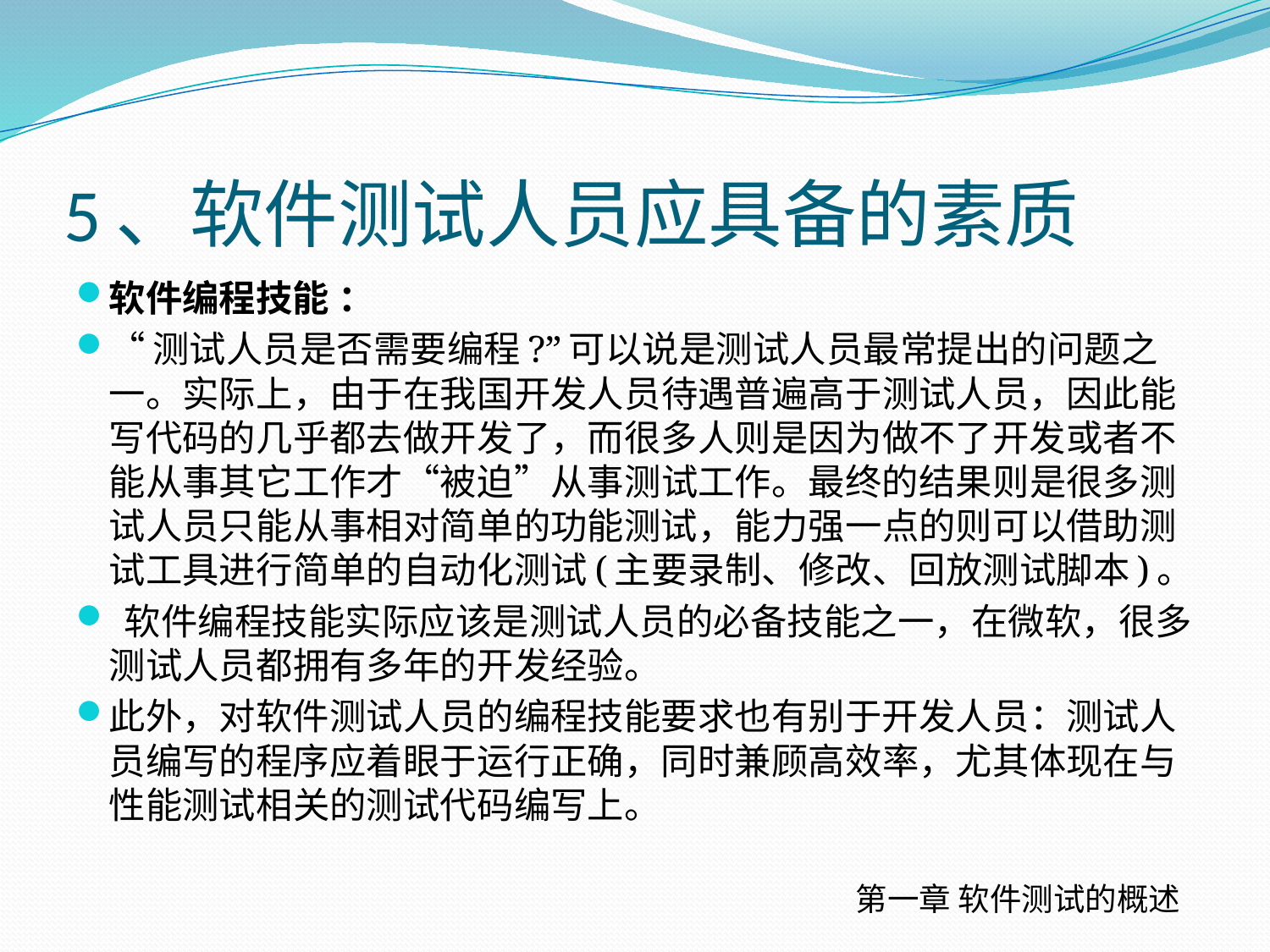

# 5、软件测试人员应具备的素质
软件编程技能 ：
“测试人员是否需要编程?”可以说是测试人员最常提出的问题之一。实际上，由于在我国开发人员待遇普遍高于测试人员，因此能写代码的几乎都去做开发了，而很多人则是因为做不了开发或者不能从事其它工作才“被迫”从事测试工作。最终的结果则是很多测试人员只能从事相对简单的功能测试，能力强一点的则可以借助测试工具进行简单的自动化测试(主要录制、修改、回放测试脚本)。
 软件编程技能实际应该是测试人员的必备技能之一，在微软，很多测试人员都拥有多年的开发经验。
此外，对软件测试人员的编程技能要求也有别于开发人员：测试人员编写的程序应着眼于运行正确，同时兼顾高效率，尤其体现在与性能测试相关的测试代码编写上。